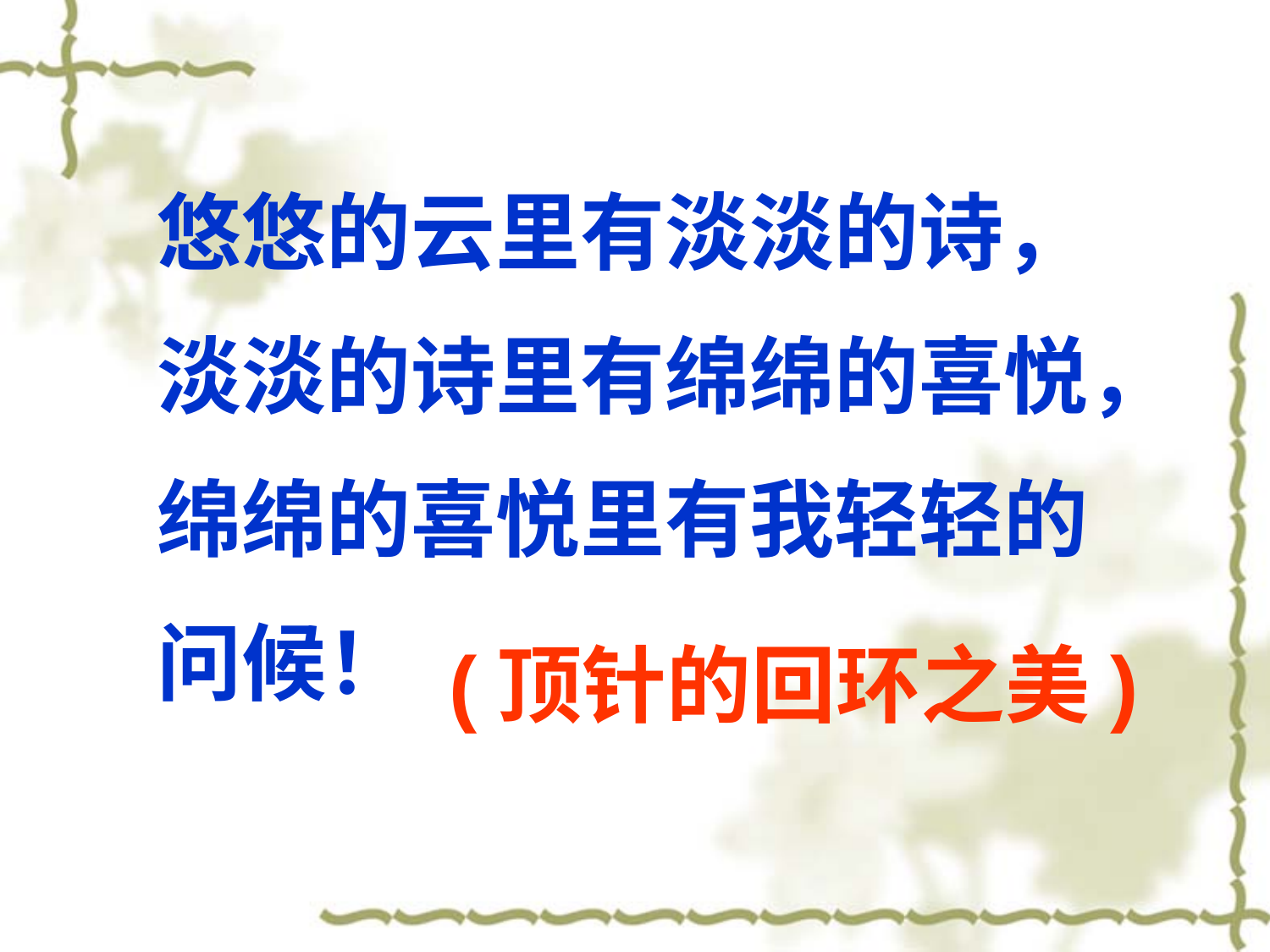

悠悠的云里有淡淡的诗，
淡淡的诗里有绵绵的喜悦，
绵绵的喜悦里有我轻轻的
问候！
          (顶针的回环之美)

74